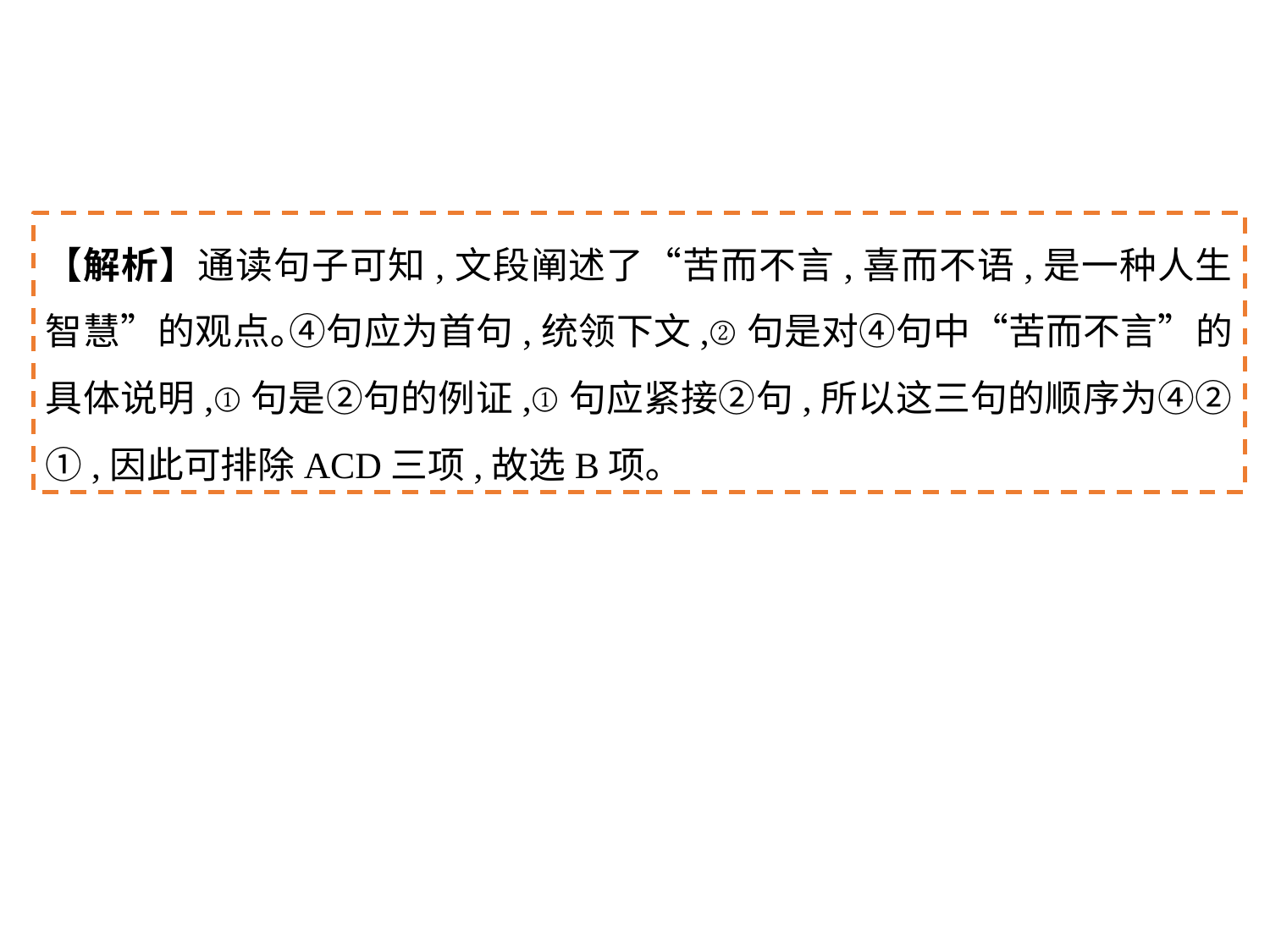

【解析】通读句子可知,文段阐述了“苦而不言,喜而不语,是一种人生智慧”的观点｡④句应为首句,统领下文,②句是对④句中“苦而不言”的具体说明,①句是②句的例证,①句应紧接②句,所以这三句的顺序为④②①,因此可排除ACD三项,故选B项｡